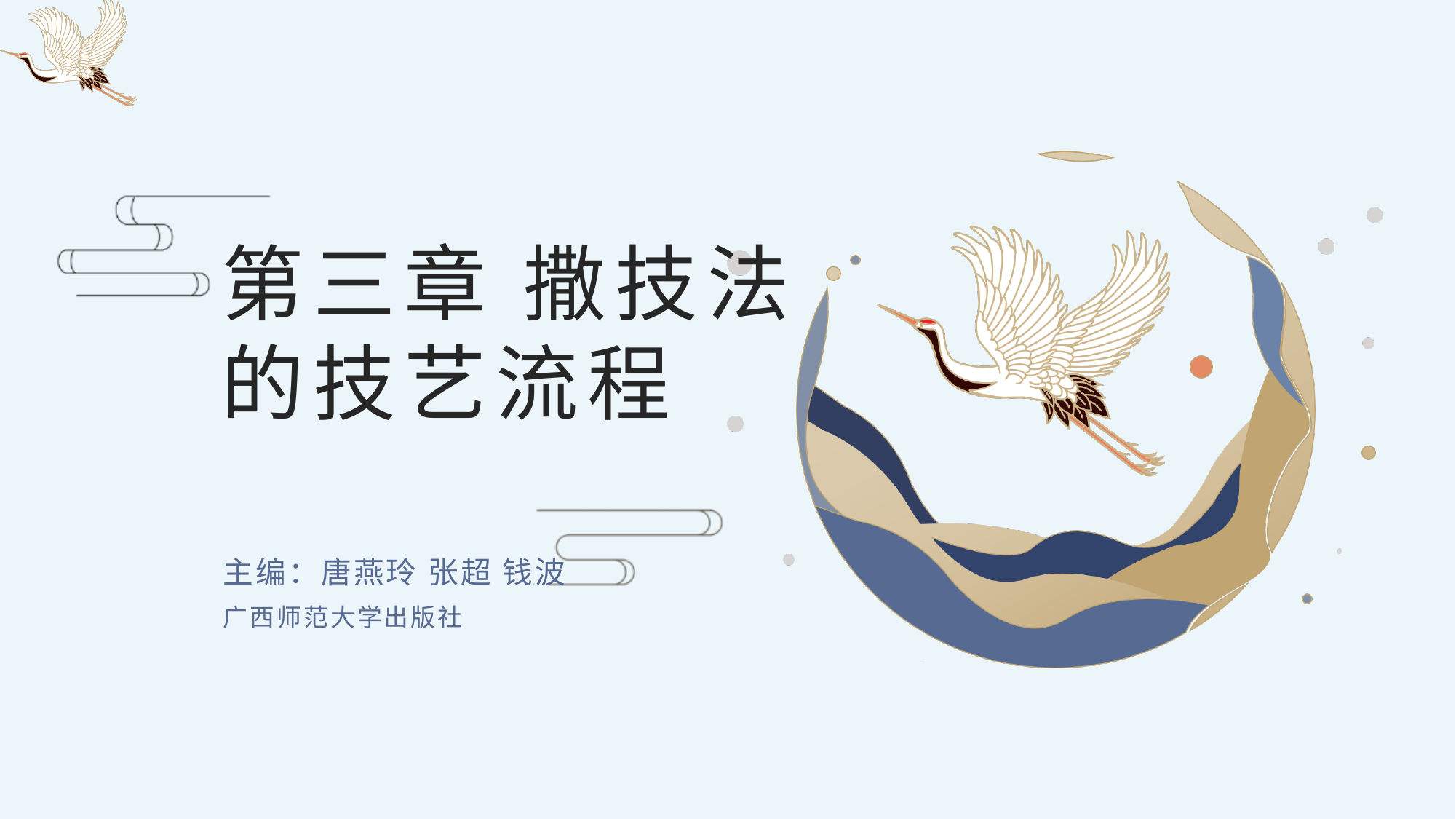

# 第三章 撒技法的技艺流程
主编：唐燕玲 张超 钱波
广西师范大学出版社